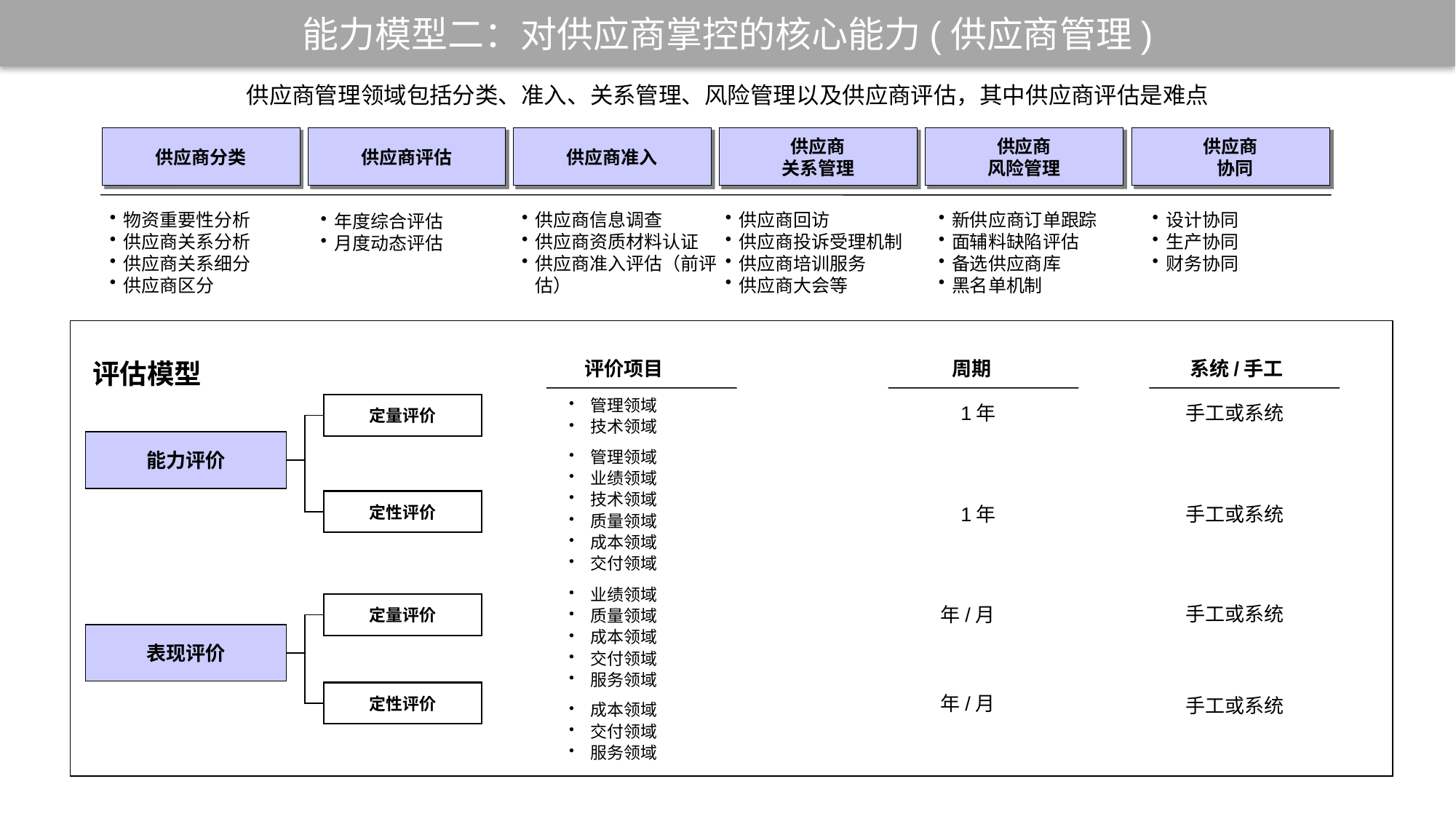

能力模型二：对供应商掌控的核心能力(供应商管理)
# 供应商管理领域包括分类、准入、关系管理、风险管理以及供应商评估，其中供应商评估是难点
供应商分类
供应商评估
供应商准入
供应商
关系管理
供应商
风险管理
供应商
 协同

供应商信息调查
供应商资质材料认证
供应商准入评估（前评估）
供应商回访
供应商投诉受理机制
供应商培训服务
供应商大会等
新供应商订单跟踪
面辅料缺陷评估
备选供应商库
黑名单机制
物资重要性分析
供应商关系分析
供应商关系细分
供应商区分
设计协同
生产协同
财务协同
年度综合评估
月度动态评估

评估模型
评价项目
周期
系统/手工

定量评价
管理领域
技术领域
1年
手工或系统
能力评价
管理领域
业绩领域
技术领域
质量领域
成本领域
交付领域
定性评价
1年
手工或系统
业绩领域
质量领域
成本领域
交付领域
服务领域
定量评价
手工或系统
年/月
表现评价
定性评价
年/月
手工或系统
成本领域
交付领域
服务领域